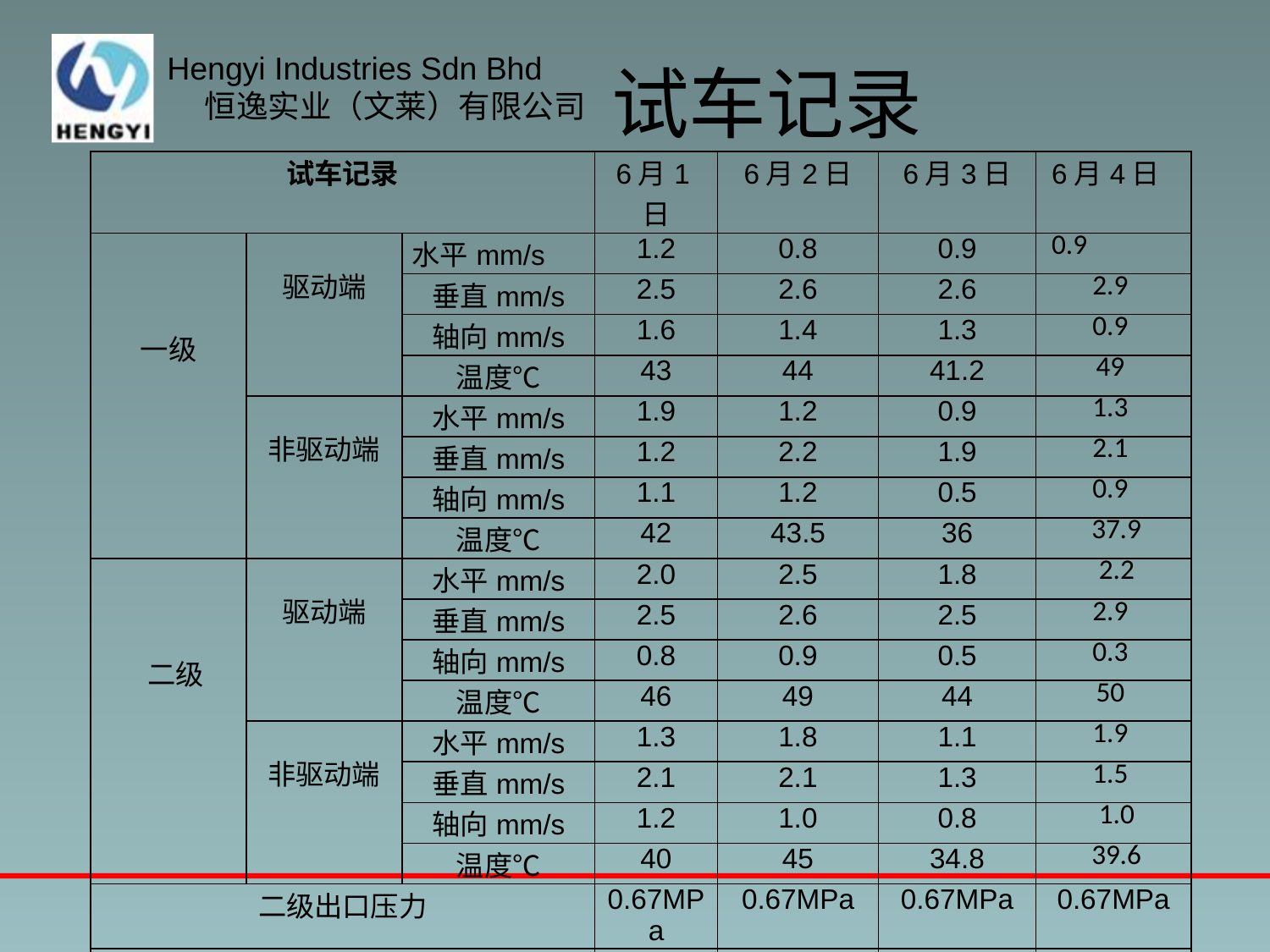

# 试车记录
| 试车记录 |  |  | 6月1日 | 6月2日 | 6月3日 | 6月4日 |
| --- | --- | --- | --- | --- | --- | --- |
| 一级 | 驱动端 | 水平mm/s | 1.2 | 0.8 | 0.9 | 0.9 |
|  |  | 垂直mm/s | 2.5 | 2.6 | 2.6 | 2.9 |
|  |  | 轴向mm/s | 1.6 | 1.4 | 1.3 | 0.9 |
|  |  | 温度℃ | 43 | 44 | 41.2 | 49 |
|  | 非驱动端 | 水平mm/s | 1.9 | 1.2 | 0.9 | 1.3 |
|  |  | 垂直mm/s | 1.2 | 2.2 | 1.9 | 2.1 |
|  |  | 轴向mm/s | 1.1 | 1.2 | 0.5 | 0.9 |
|  |  | 温度℃ | 42 | 43.5 | 36 | 37.9 |
| 二级 | 驱动端 | 水平mm/s | 2.0 | 2.5 | 1.8 | 2.2 |
|  |  | 垂直mm/s | 2.5 | 2.6 | 2.5 | 2.9 |
|  |  | 轴向mm/s | 0.8 | 0.9 | 0.5 | 0.3 |
|  |  | 温度℃ | 46 | 49 | 44 | 50 |
|  | 非驱动端 | 水平mm/s | 1.3 | 1.8 | 1.1 | 1.9 |
|  |  | 垂直mm/s | 2.1 | 2.1 | 1.3 | 1.5 |
|  |  | 轴向mm/s | 1.2 | 1.0 | 0.8 | 1.0 |
|  |  | 温度℃ | 40 | 45 | 34.8 | 39.6 |
| 二级出口压力 |  |  | 0.67MPa | 0.67MPa | 0.67MPa | 0.67MPa |
| 平衡盘油压 |  |  | 0.46MPa | 0.46MPa | 0.46MPa | 0.46MPa |